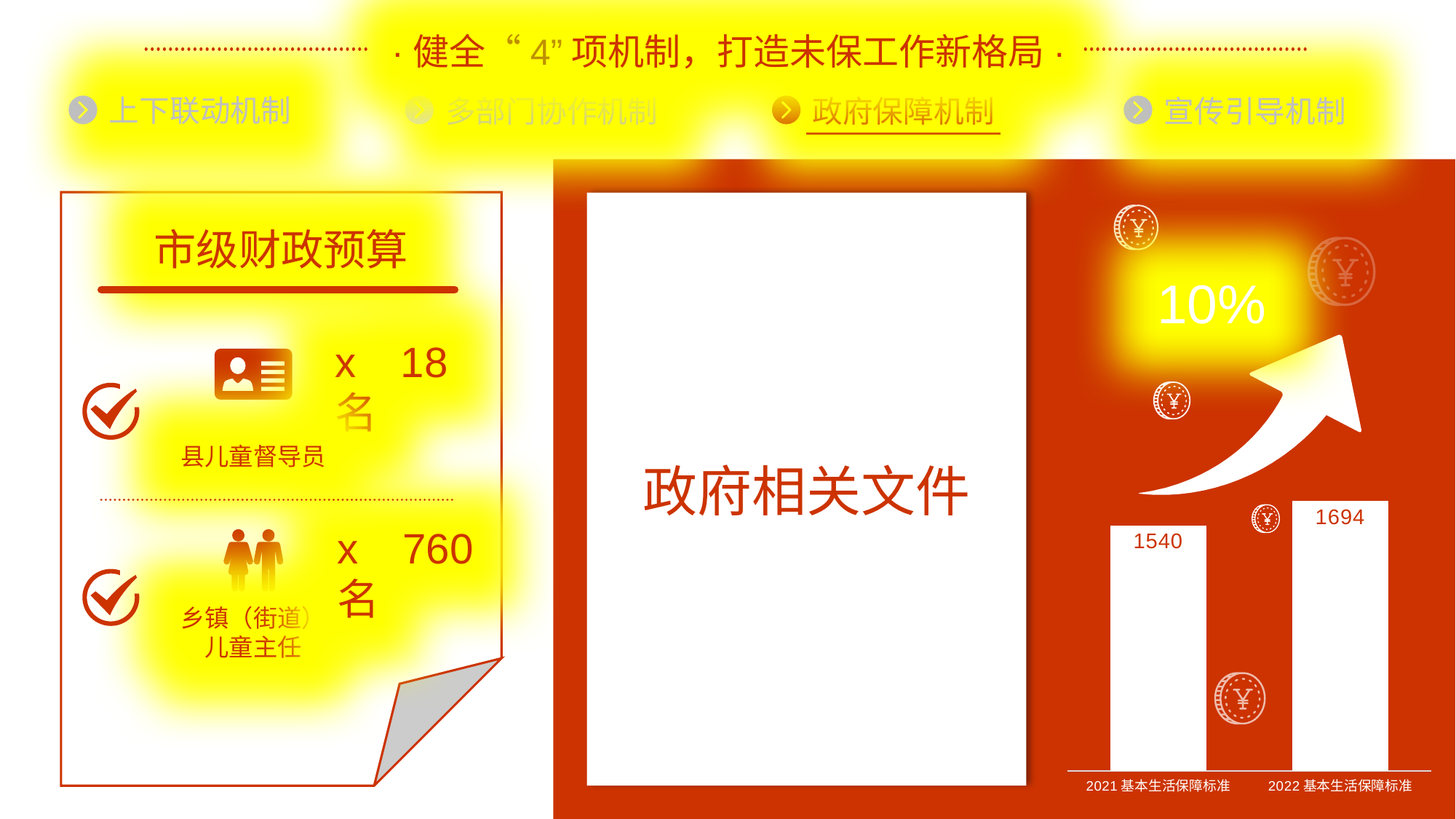

·健全“4”项机制，打造未保工作新格局·
上下联动机制
多部门协作机制
政府保障机制
宣传引导机制

政府相关文件

市级财政预算

10%

x 18名
县儿童督导员

### Chart

| Category | 基本生活保障标准 |
|---|---|
| 2021基本生活保障标准 | 1540.0 |
| 2022基本生活保障标准 | 1694.0 |

x 760名
乡镇（街道）
儿童主任